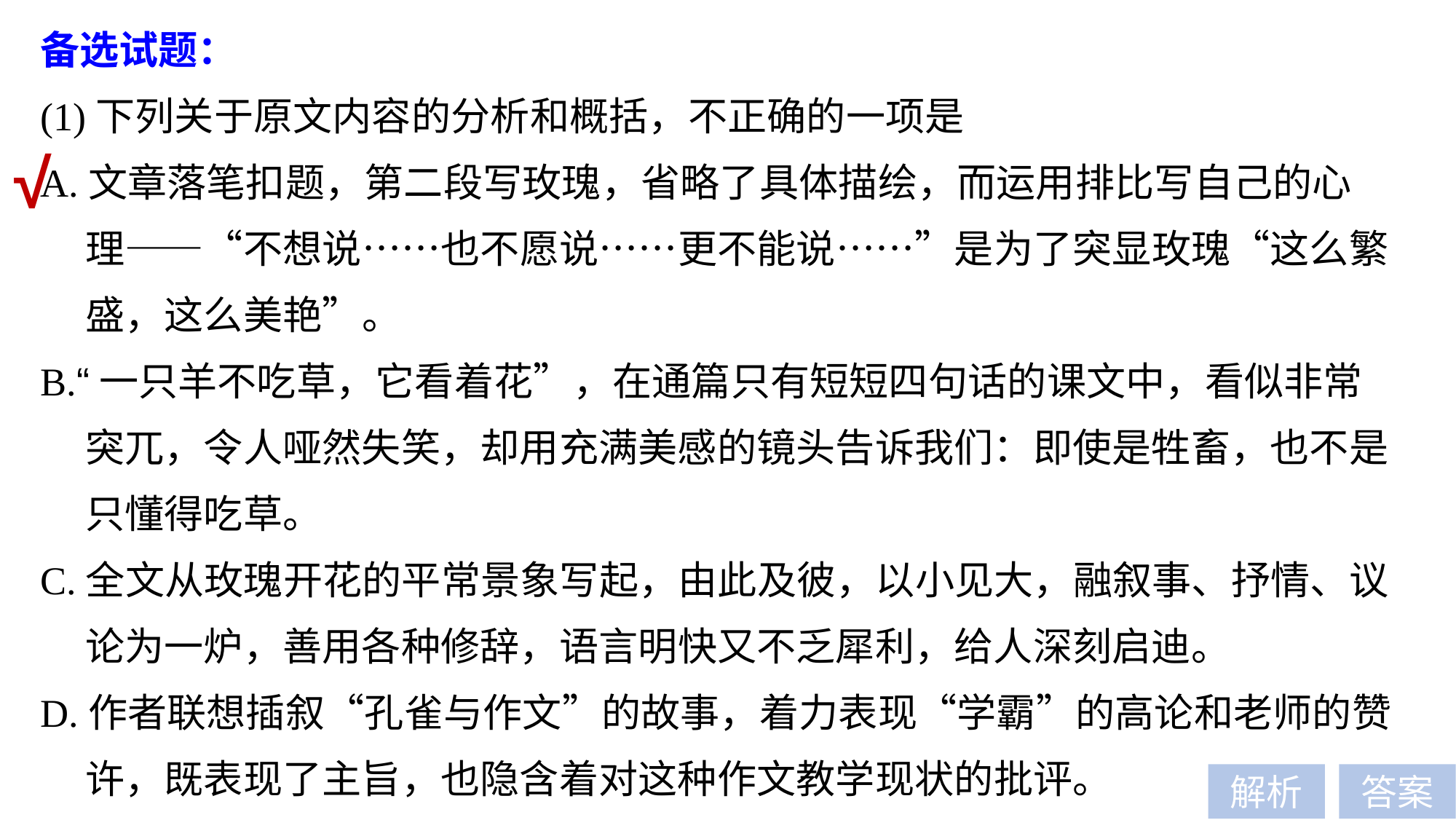

备选试题：
(1)下列关于原文内容的分析和概括，不正确的一项是
A.文章落笔扣题，第二段写玫瑰，省略了具体描绘，而运用排比写自己的心
    理——“不想说……也不愿说……更不能说……”是为了突显玫瑰“这么繁
    盛，这么美艳”。
B.“一只羊不吃草，它看着花”，在通篇只有短短四句话的课文中，看似非常
    突兀，令人哑然失笑，却用充满美感的镜头告诉我们：即使是牲畜，也不是
    只懂得吃草。
C.全文从玫瑰开花的平常景象写起，由此及彼，以小见大，融叙事、抒情、议
    论为一炉，善用各种修辞，语言明快又不乏犀利，给人深刻启迪。
D.作者联想插叙“孔雀与作文”的故事，着力表现“学霸”的高论和老师的赞
    许，既表现了主旨，也隐含着对这种作文教学现状的批评。
√
解析
答案